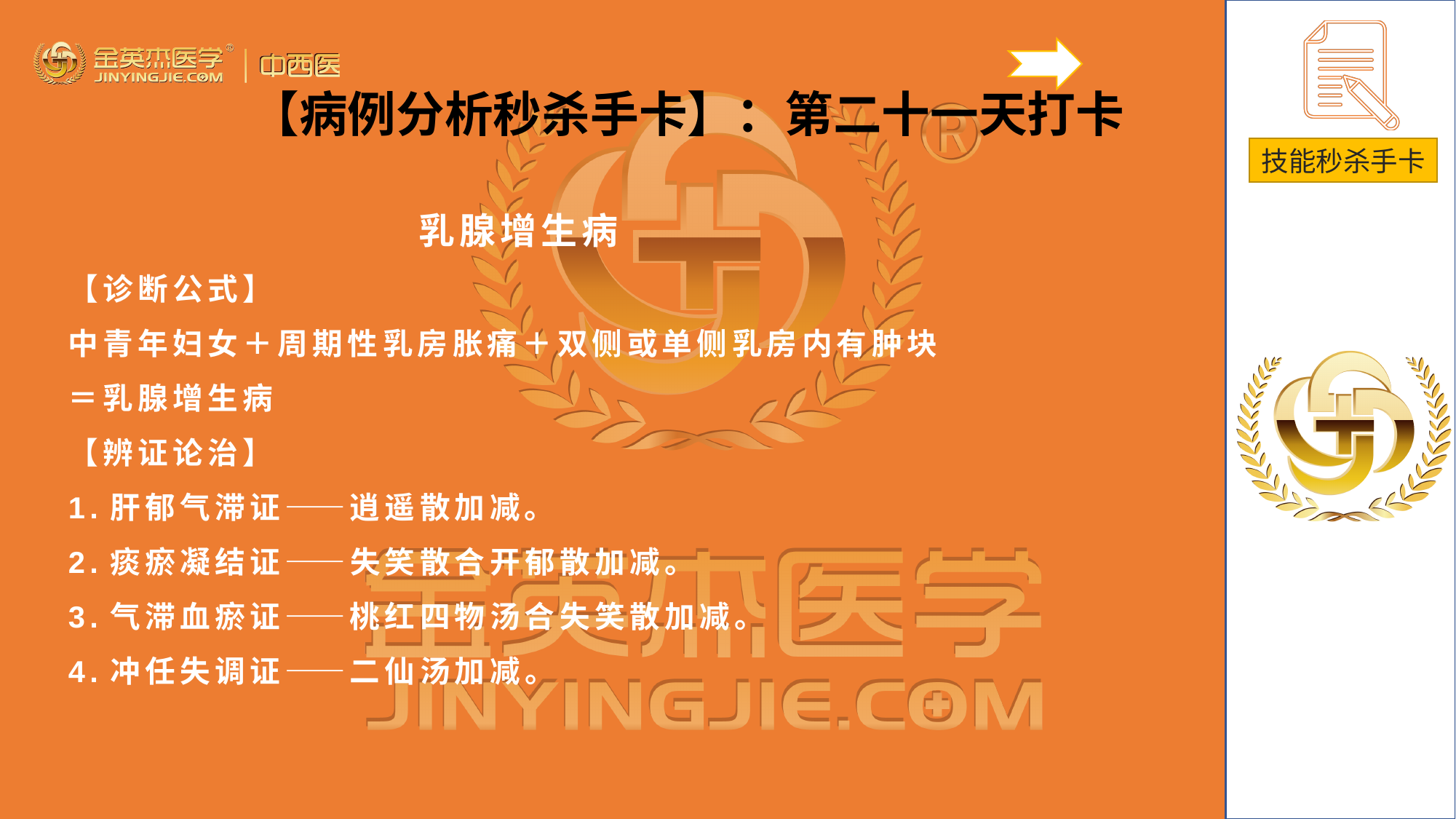

【病例分析秒杀手卡】：第二十一天打卡
乳腺增生病
【诊断公式】
中青年妇女＋周期性乳房胀痛＋双侧或单侧乳房内有肿块＝乳腺增生病
【辨证论治】
1.肝郁气滞证——逍遥散加减。
2.痰瘀凝结证——失笑散合开郁散加减。
3.气滞血瘀证——桃红四物汤合失笑散加减。
4.冲任失调证——二仙汤加减。